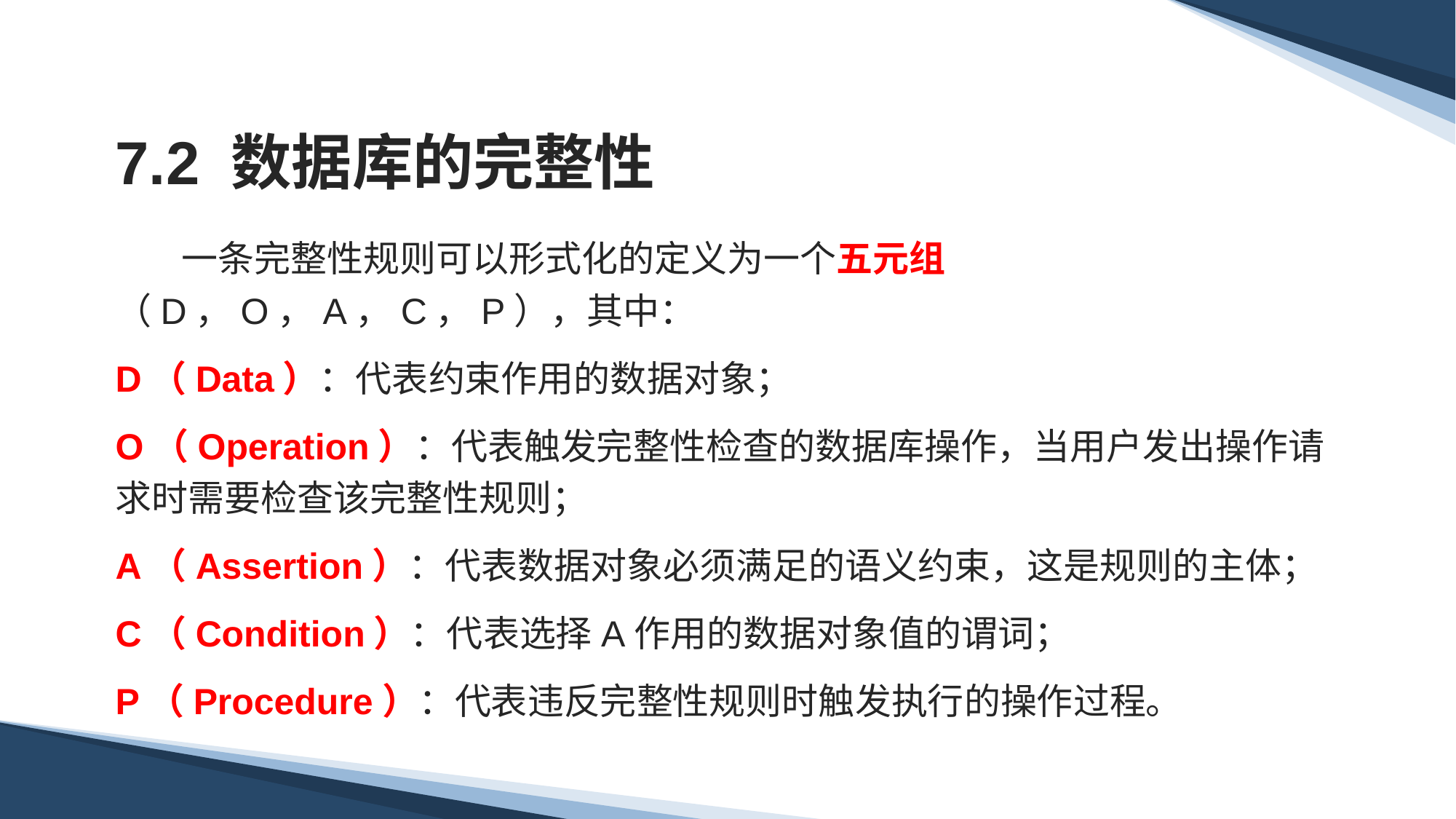

# 7.2 数据库的完整性
       一条完整性规则可以形式化的定义为一个五元组（D，O，A，C，P），其中：
D（Data）：代表约束作用的数据对象；
O（Operation）：代表触发完整性检查的数据库操作，当用户发出操作请求时需要检查该完整性规则；
A（Assertion）：代表数据对象必须满足的语义约束，这是规则的主体；
C（Condition）：代表选择A作用的数据对象值的谓词；
P（Procedure）：代表违反完整性规则时触发执行的操作过程。